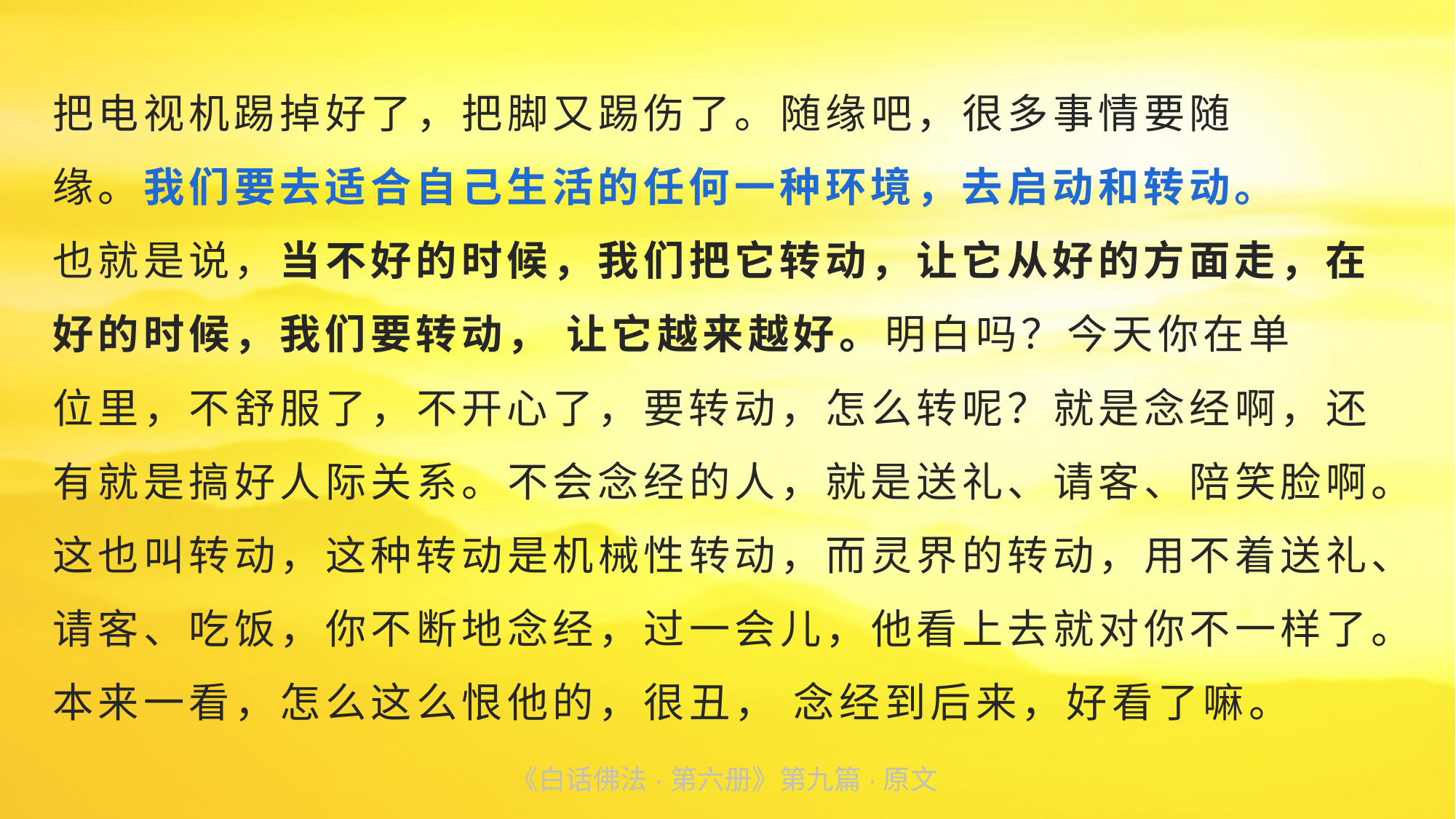

把电视机踢掉好了，把脚又踢伤了。随缘吧，很多事情要随
缘。我们要去适合自己生活的任何一种环境，去启动和转动。
也就是说，当不好的时候，我们把它转动，让它从好的方面走，在好的时候，我们要转动， 让它越来越好。明白吗？今天你在单
位里，不舒服了，不开心了，要转动，怎么转呢？就是念经啊，还有就是搞好人际关系。不会念经的人，就是送礼、请客、陪笑脸啊。这也叫转动，这种转动是机械性转动，而灵界的转动，用不着送礼、请客、吃饭，你不断地念经，过一会儿，他看上去就对你不一样了。本来一看，怎么这么恨他的，很丑， 念经到后来，好看了嘛。
《白话佛法·第六册》第九篇·原文